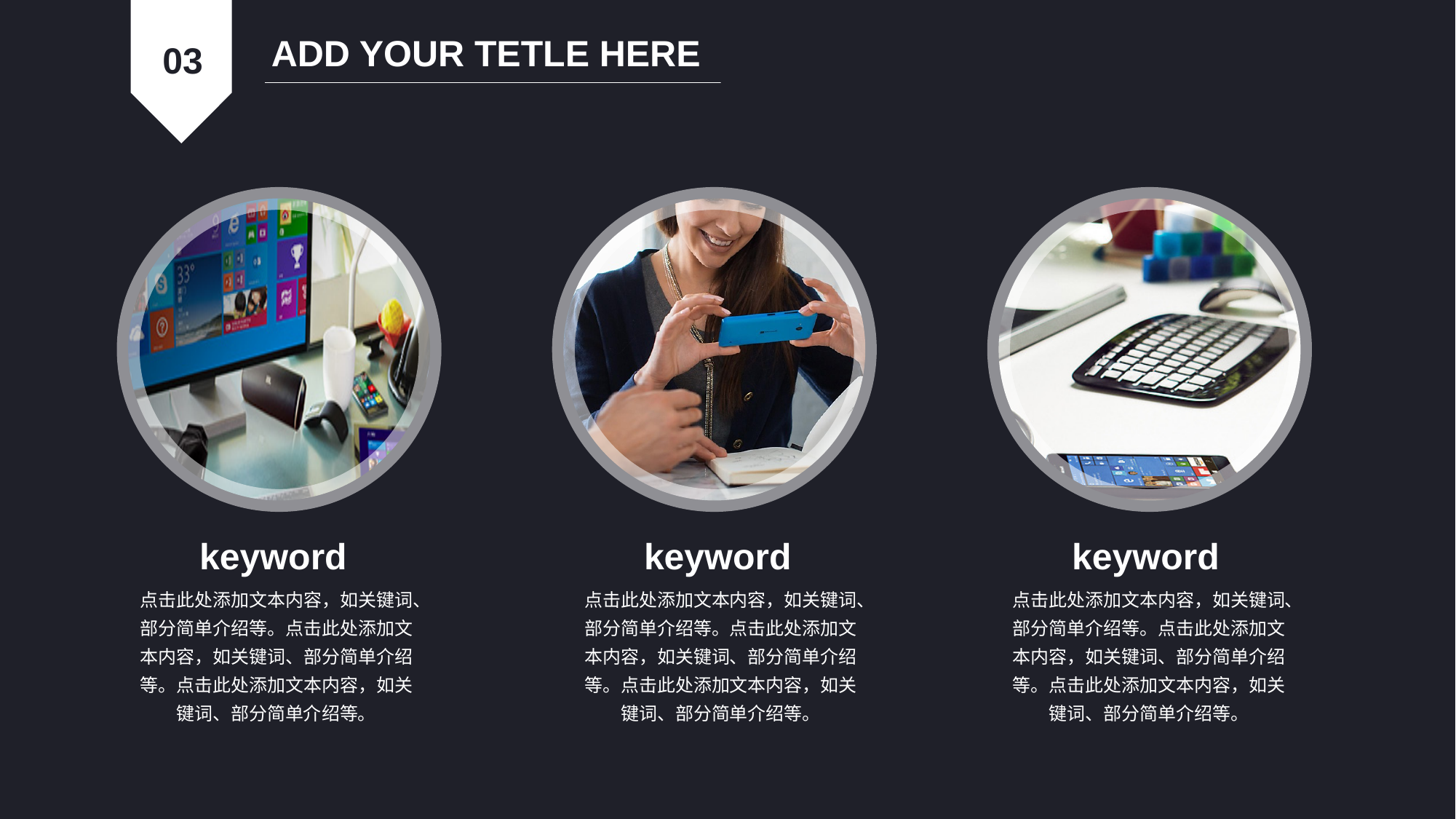

ADD YOUR TETLE HERE
03

keyword
keyword
keyword
点击此处添加文本内容，如关键词、部分简单介绍等。点击此处添加文本内容，如关键词、部分简单介绍等。点击此处添加文本内容，如关键词、部分简单介绍等。
点击此处添加文本内容，如关键词、部分简单介绍等。点击此处添加文本内容，如关键词、部分简单介绍等。点击此处添加文本内容，如关键词、部分简单介绍等。
点击此处添加文本内容，如关键词、部分简单介绍等。点击此处添加文本内容，如关键词、部分简单介绍等。点击此处添加文本内容，如关键词、部分简单介绍等。